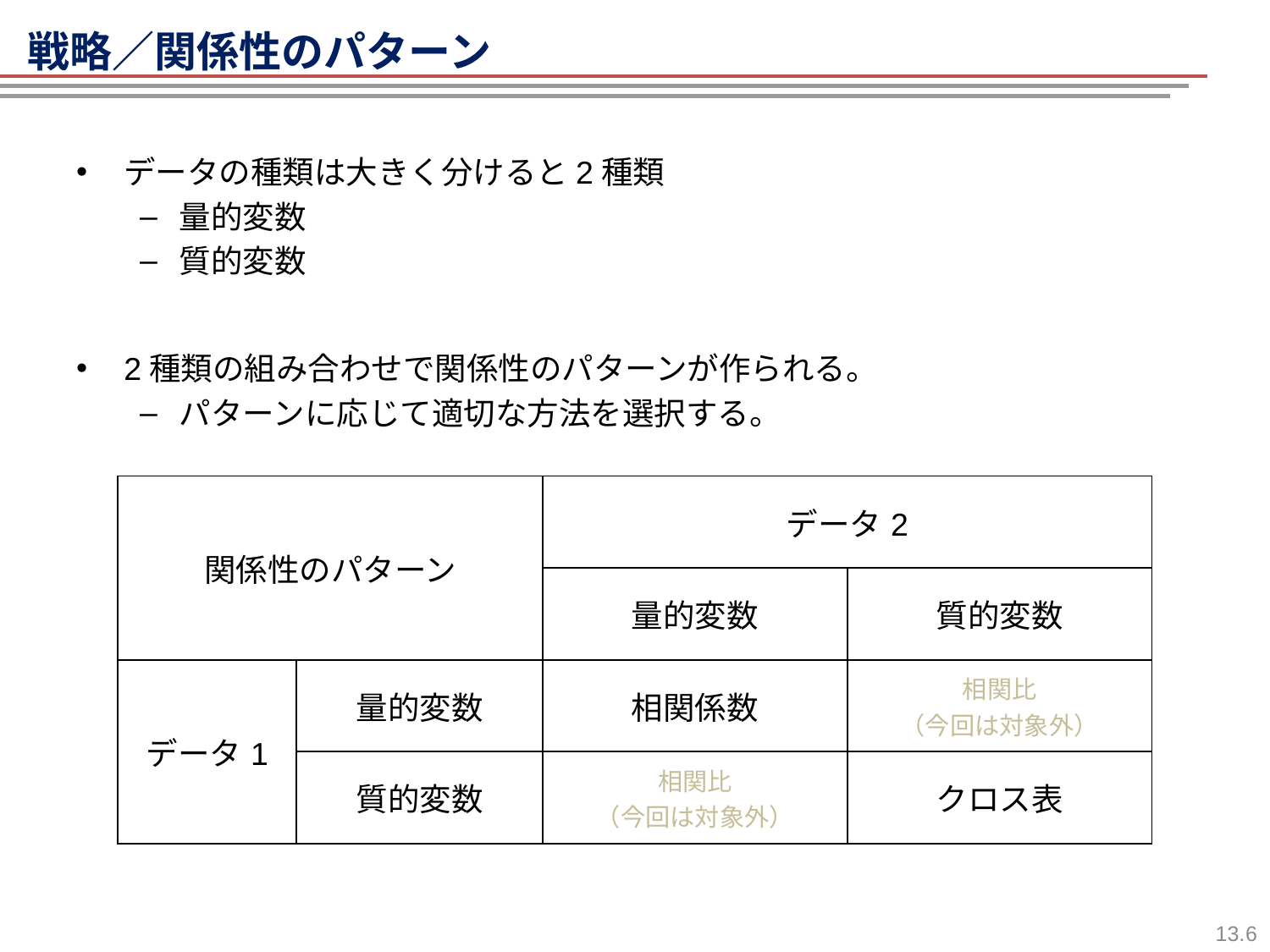

戦略／関係性のパターン
データの種類は大きく分けると2種類
量的変数
質的変数

2種類の組み合わせで関係性のパターンが作られる。
パターンに応じて適切な方法を選択する。
| 関係性のパターン |  | データ2 |  |
| --- | --- | --- | --- |
|  |  | 量的変数 | 質的変数 |
| データ1 | 量的変数 | 相関係数 | 相関比 （今回は対象外） |
|  | 質的変数 | 相関比 （今回は対象外） | クロス表 |
6